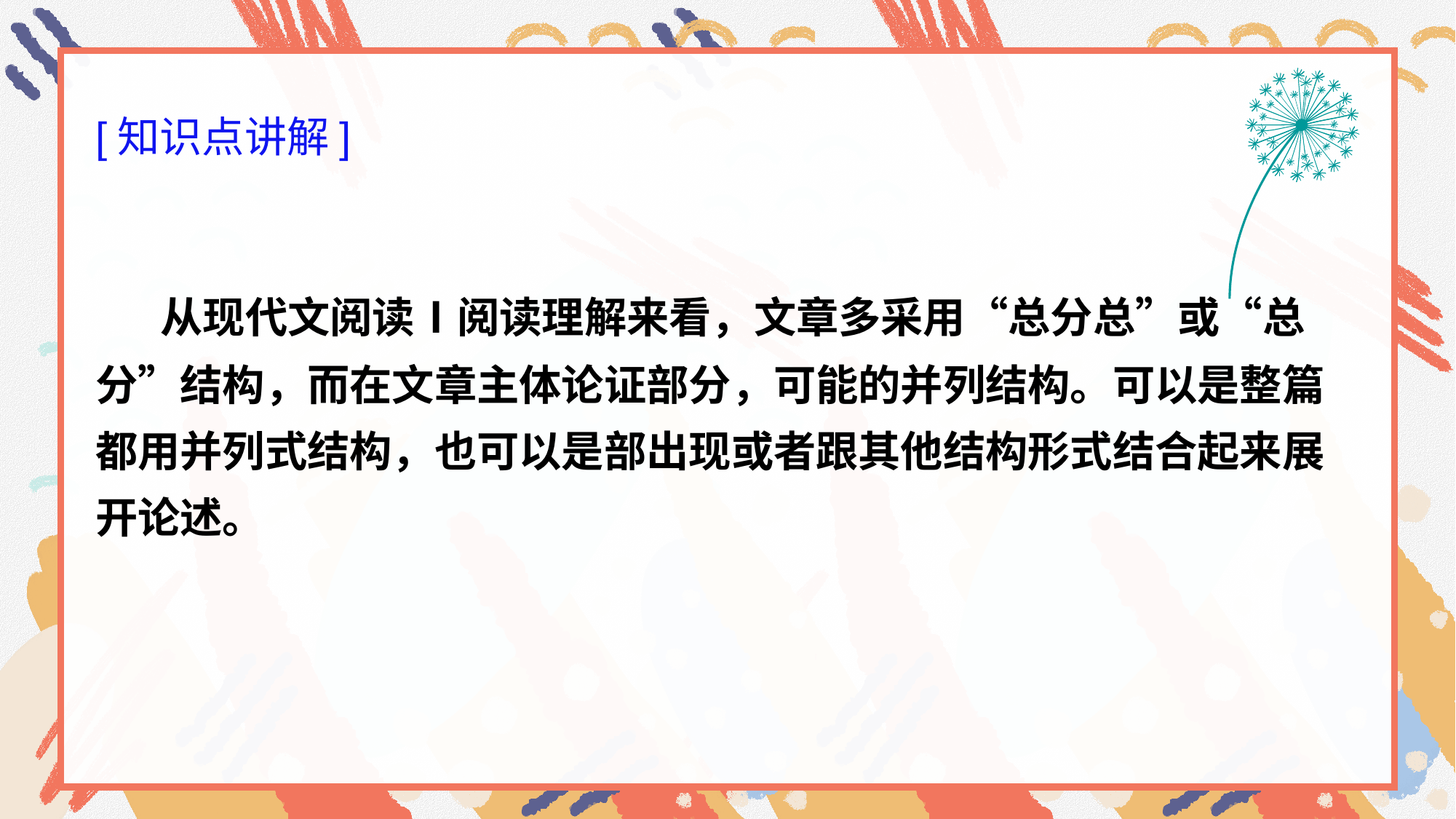

[知识点讲解]

    从现代文阅读Ⅰ阅读理解来看，文章多采用“总分总”或“总分”结构，而在文章主体论证部分，可能的并列结构。可以是整篇都用并列式结构，也可以是部出现或者跟其他结构形式结合起来展开论述。